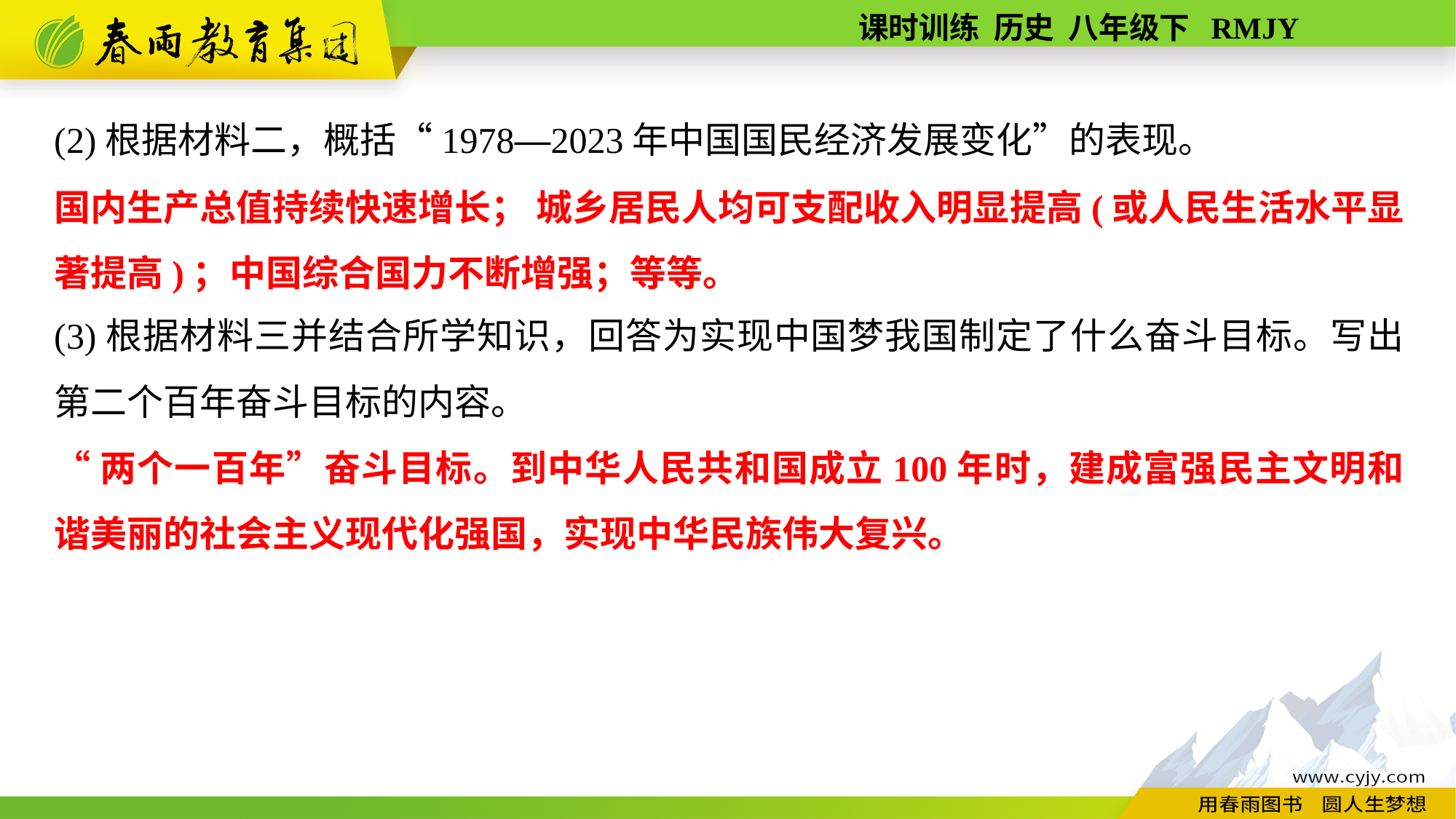

(2)根据材料二，概括“1978—2023年中国国民经济发展变化”的表现。

(3)根据材料三并结合所学知识，回答为实现中国梦我国制定了什么奋斗目标。写出第二个百年奋斗目标的内容。
国内生产总值持续快速增长； 城乡居民人均可支配收入明显提高(或人民生活水平显著提高)；中国综合国力不断增强；等等。
“两个一百年”奋斗目标。到中华人民共和国成立100年时，建成富强民主文明和谐美丽的社会主义现代化强国，实现中华民族伟大复兴。